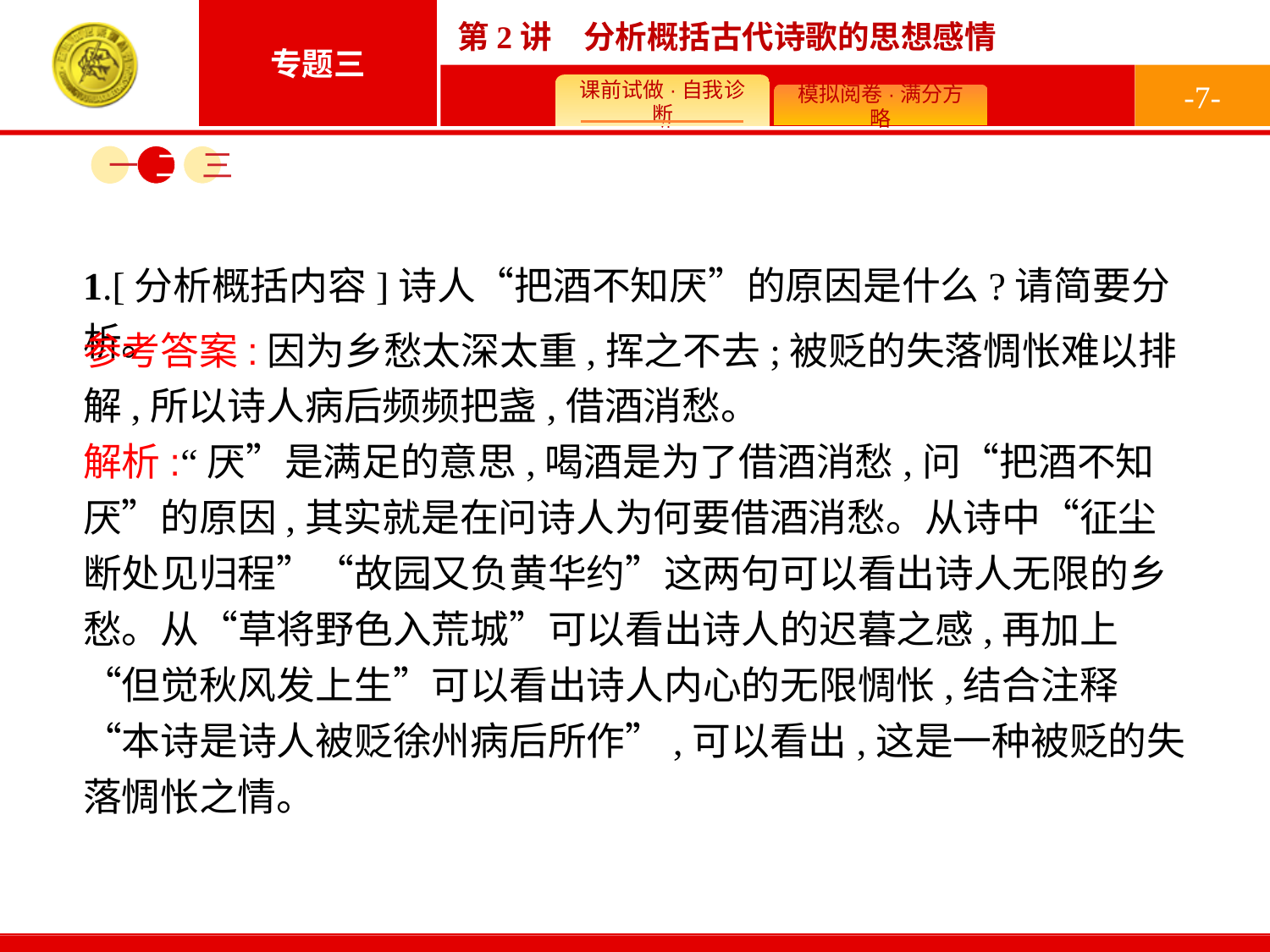

-7-
一
二
三
1.[分析概括内容]诗人“把酒不知厌”的原因是什么?请简要分析。
参考答案:因为乡愁太深太重,挥之不去;被贬的失落惆怅难以排解,所以诗人病后频频把盏,借酒消愁。
解析:“厌”是满足的意思,喝酒是为了借酒消愁,问“把酒不知厌”的原因,其实就是在问诗人为何要借酒消愁。从诗中“征尘断处见归程”“故园又负黄华约”这两句可以看出诗人无限的乡愁。从“草将野色入荒城”可以看出诗人的迟暮之感,再加上“但觉秋风发上生”可以看出诗人内心的无限惆怅,结合注释“本诗是诗人被贬徐州病后所作”,可以看出,这是一种被贬的失落惆怅之情。